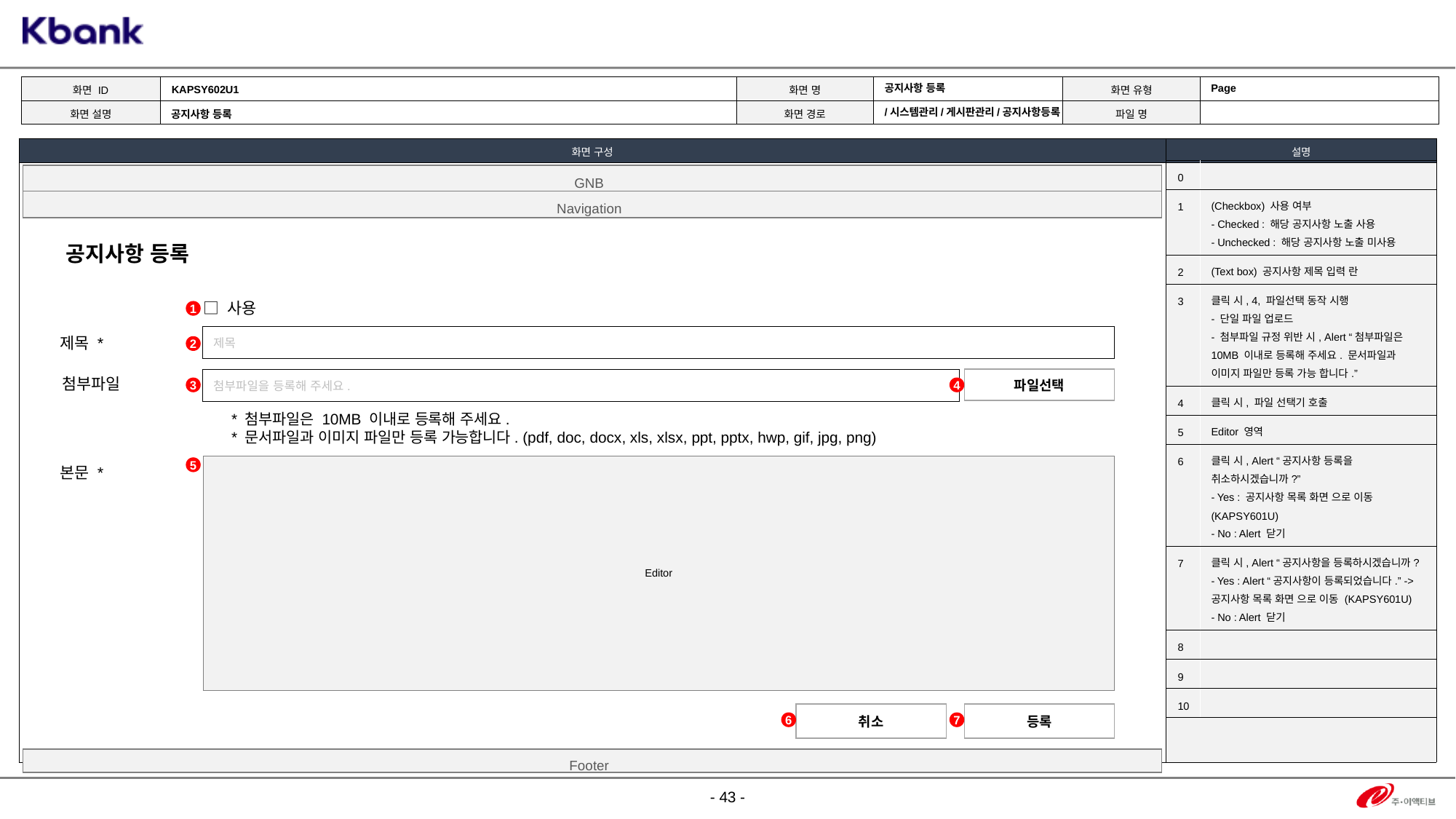

KAPSY602U1
Page
공지사항 등록
/시스템관리/게시판관리/공지사항등록

공지사항 등록
| 0 |  |
| --- | --- |
| 1 | (Checkbox) 사용 여부 - Checked : 해당 공지사항 노출 사용 - Unchecked : 해당 공지사항 노출 미사용 |
| 2 | (Text box) 공지사항 제목 입력 란 |
| 3 | 클릭 시, 4, 파일선택 동작 시행 - 단일 파일 업로드 - 첨부파일 규정 위반 시, Alert “첨부파일은 10MB 이내로 등록해 주세요. 문서파일과 이미지 파일만 등록 가능 합니다.” |
| 4 | 클릭 시, 파일 선택기 호출 |
| 5 | Editor 영역 |
| 6 | 클릭 시, Alert “공지사항 등록을 취소하시겠습니까?” - Yes : 공지사항 목록 화면 으로 이동 (KAPSY601U) - No : Alert 닫기 |
| 7 | 클릭 시, Alert “공지사항을 등록하시겠습니까? - Yes : Alert “공지사항이 등록되었습니다.” -> 공지사항 목록 화면 으로 이동 (KAPSY601U) - No : Alert 닫기 |
| 8 |  |
| 9 |  |
| 10 |  |
GNB
Navigation
공지사항 등록
□ 사용
1
제목
제목 *
2
첨부파일
파일선택
첨부파일을 등록해 주세요.
3
4
* 첨부파일은 10MB 이내로 등록해 주세요.
* 문서파일과 이미지 파일만 등록 가능합니다. (pdf, doc, docx, xls, xlsx, ppt, pptx, hwp, gif, jpg, png)
| Editor |
| --- |
5
본문 *
취소
등록
6
7
Footer